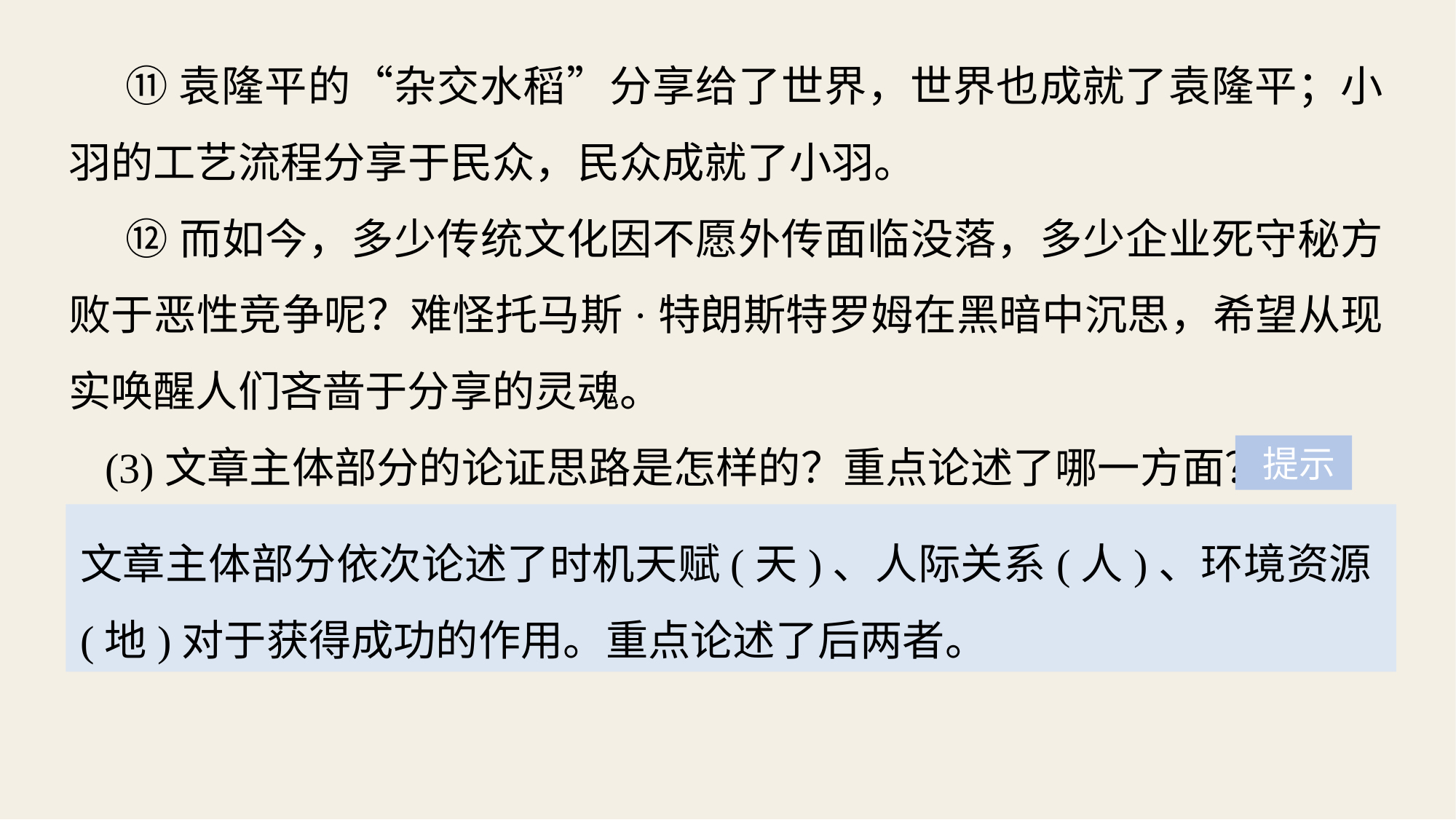

⑪袁隆平的“杂交水稻”分享给了世界，世界也成就了袁隆平；小羽的工艺流程分享于民众，民众成就了小羽。
  ⑫而如今，多少传统文化因不愿外传面临没落，多少企业死守秘方败于恶性竞争呢？难怪托马斯·特朗斯特罗姆在黑暗中沉思，希望从现实唤醒人们吝啬于分享的灵魂。
(3)文章主体部分的论证思路是怎样的？重点论述了哪一方面？
 提示
文章主体部分依次论述了时机天赋(天)、人际关系(人)、环境资源(地)对于获得成功的作用。重点论述了后两者。